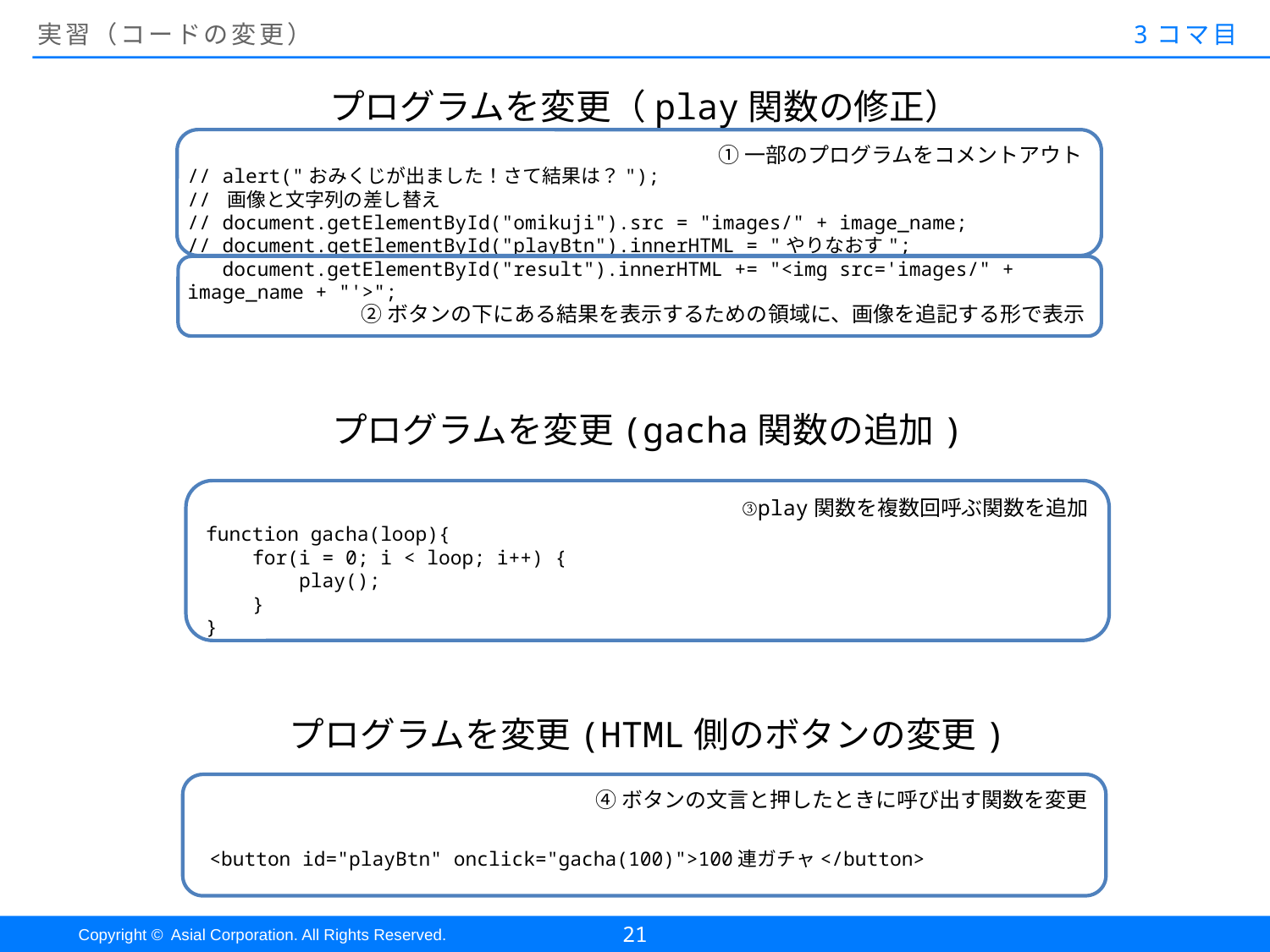

# 実習（コードの変更）
3コマ目

プログラムを変更（play関数の修正）
①一部のプログラムをコメントアウト
// alert("おみくじが出ました！さて結果は？");
// 画像と文字列の差し替え
// document.getElementById("omikuji").src = "images/" + image_name;
// document.getElementById("playBtn").innerHTML = "やりなおす";
   document.getElementById("result").innerHTML += "<img src='images/" + image_name + "'>";
②ボタンの下にある結果を表示するための領域に、画像を追記する形で表示
プログラムを変更(gacha関数の追加)
③play関数を複数回呼ぶ関数を追加
function gacha(loop){
    for(i = 0; i < loop; i++) {
        play();
    }
}
プログラムを変更(HTML側のボタンの変更)
④ボタンの文言と押したときに呼び出す関数を変更
<button id="playBtn" onclick="gacha(100)">100連ガチャ</button>
21